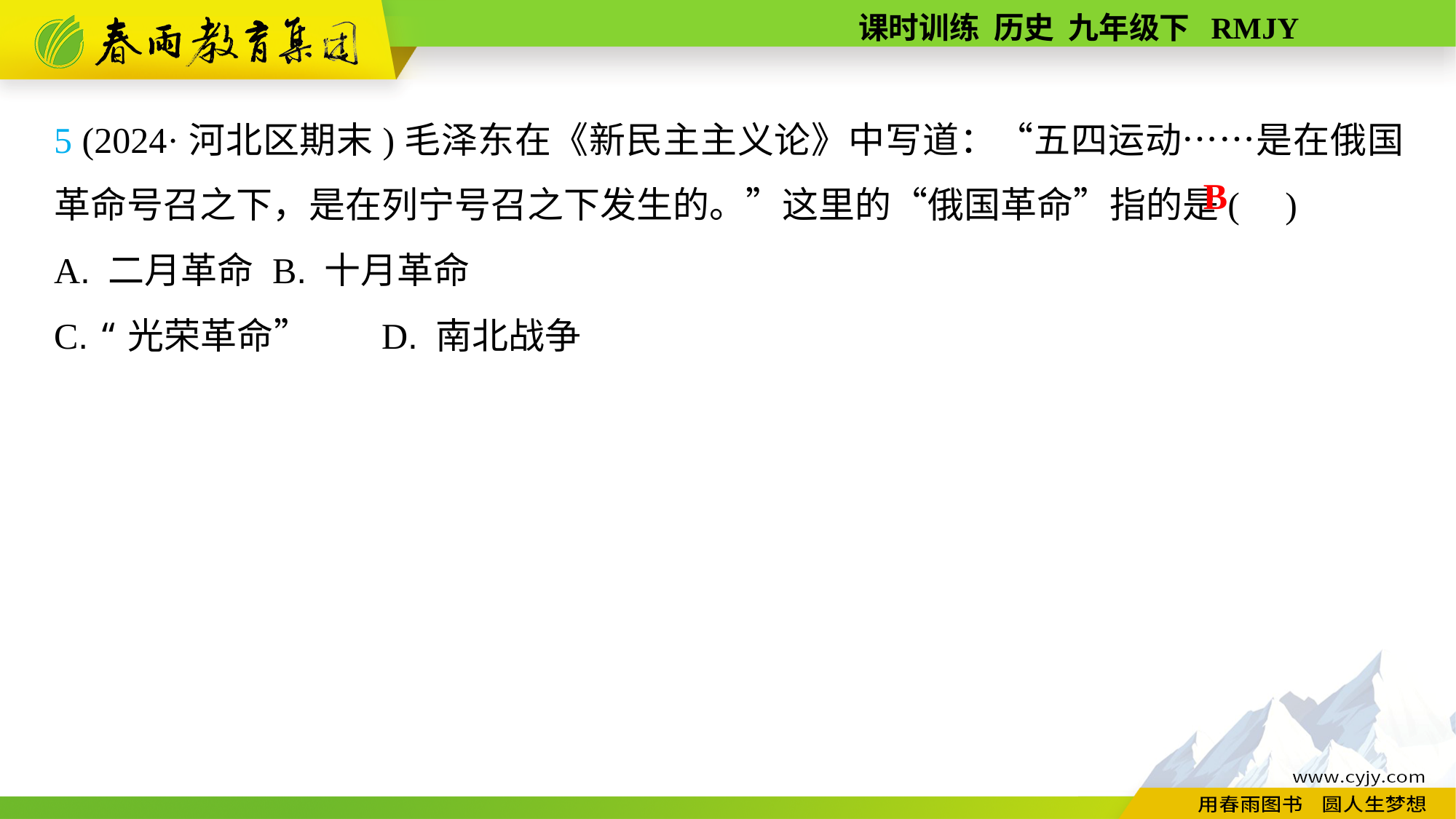

5 (2024·河北区期末)毛泽东在《新民主主义论》中写道：“五四运动……是在俄国革命号召之下，是在列宁号召之下发生的。”这里的“俄国革命”指的是(     )
A. 二月革命	B. 十月革命
C. “光荣革命”	D. 南北战争
B